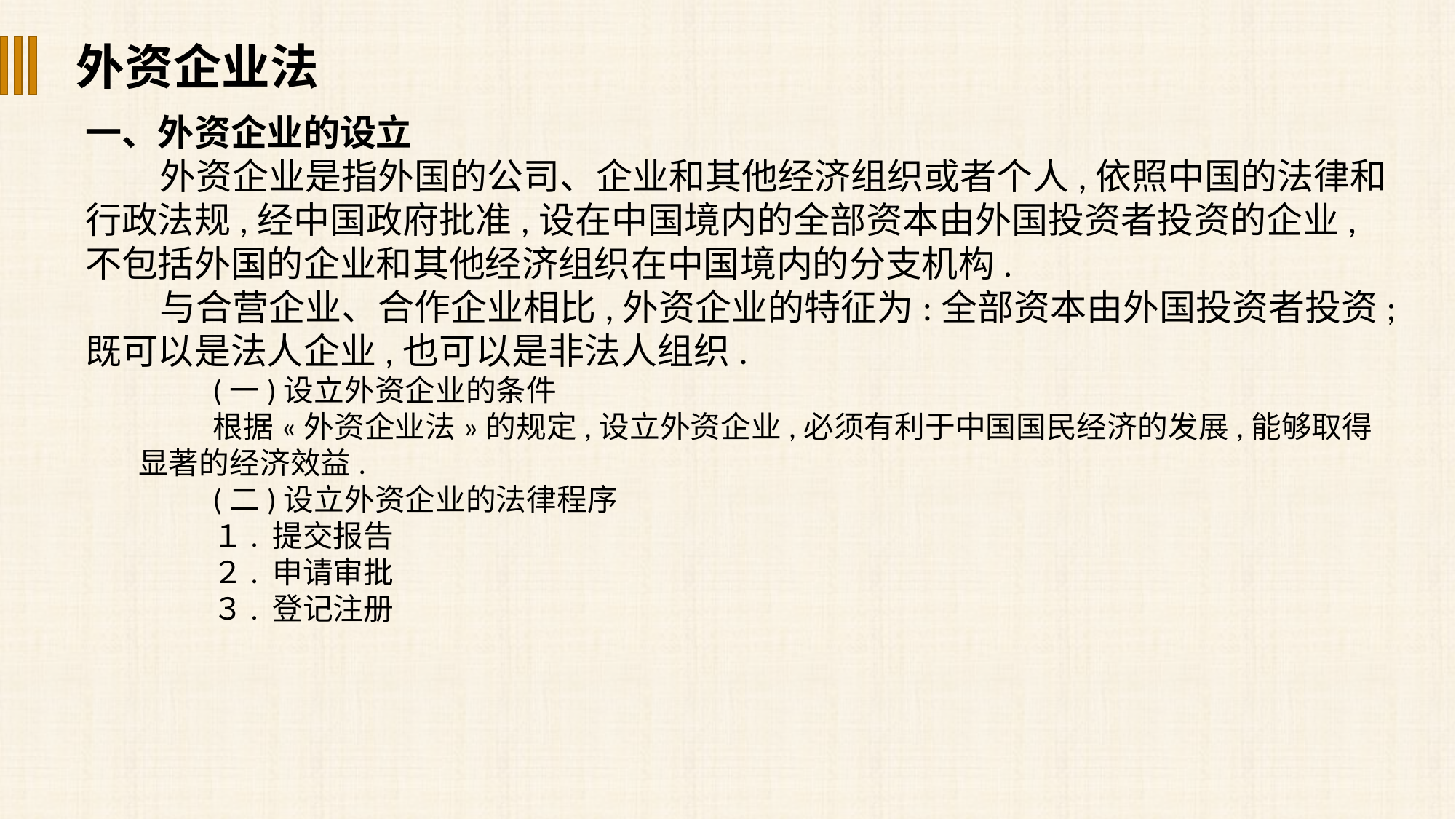

外资企业法

一、外资企业的设立
外资企业是指外国的公司、企业和其他经济组织或者个人,依照中国的法律和行政法规,经中国政府批准,设在中国境内的全部资本由外国投资者投资的企业,不包括外国的企业和其他经济组织在中国境内的分支机构.
与合营企业、合作企业相比,外资企业的特征为:全部资本由外国投资者投资;既可以是法人企业,也可以是非法人组织.
(一)设立外资企业的条件
根据«外资企业法»的规定,设立外资企业,必须有利于中国国民经济的发展,能够取得显著的经济效益.
(二)设立外资企业的法律程序
１. 提交报告
２. 申请审批
３. 登记注册